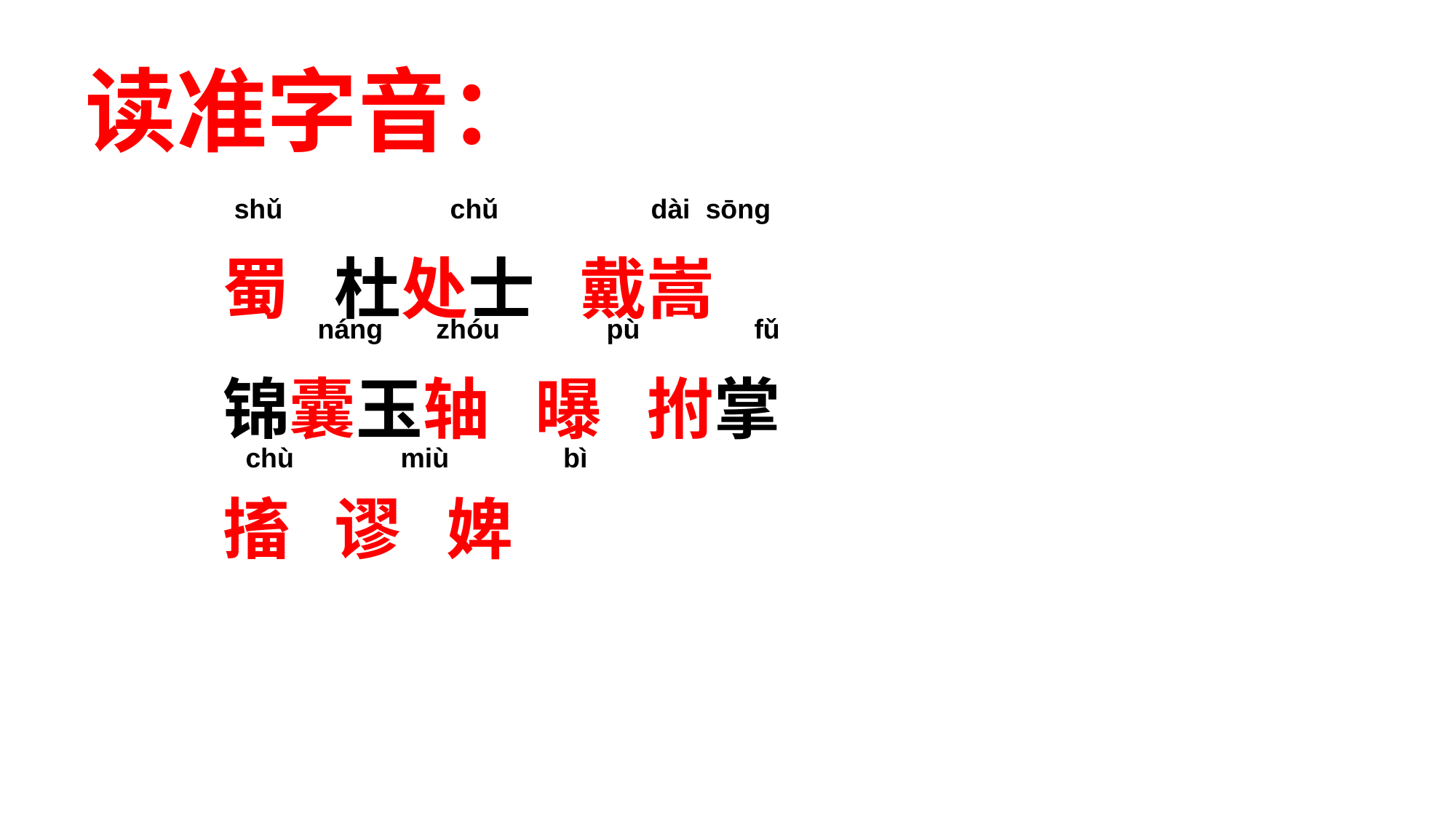

读准字音：
shǔ                      chǔ                    dài  sōng
蜀   杜处士   戴嵩
锦囊玉轴   曝   拊掌
搐   谬   婢
        náng       zhóu              pù               fǔ
chù              miù               bì